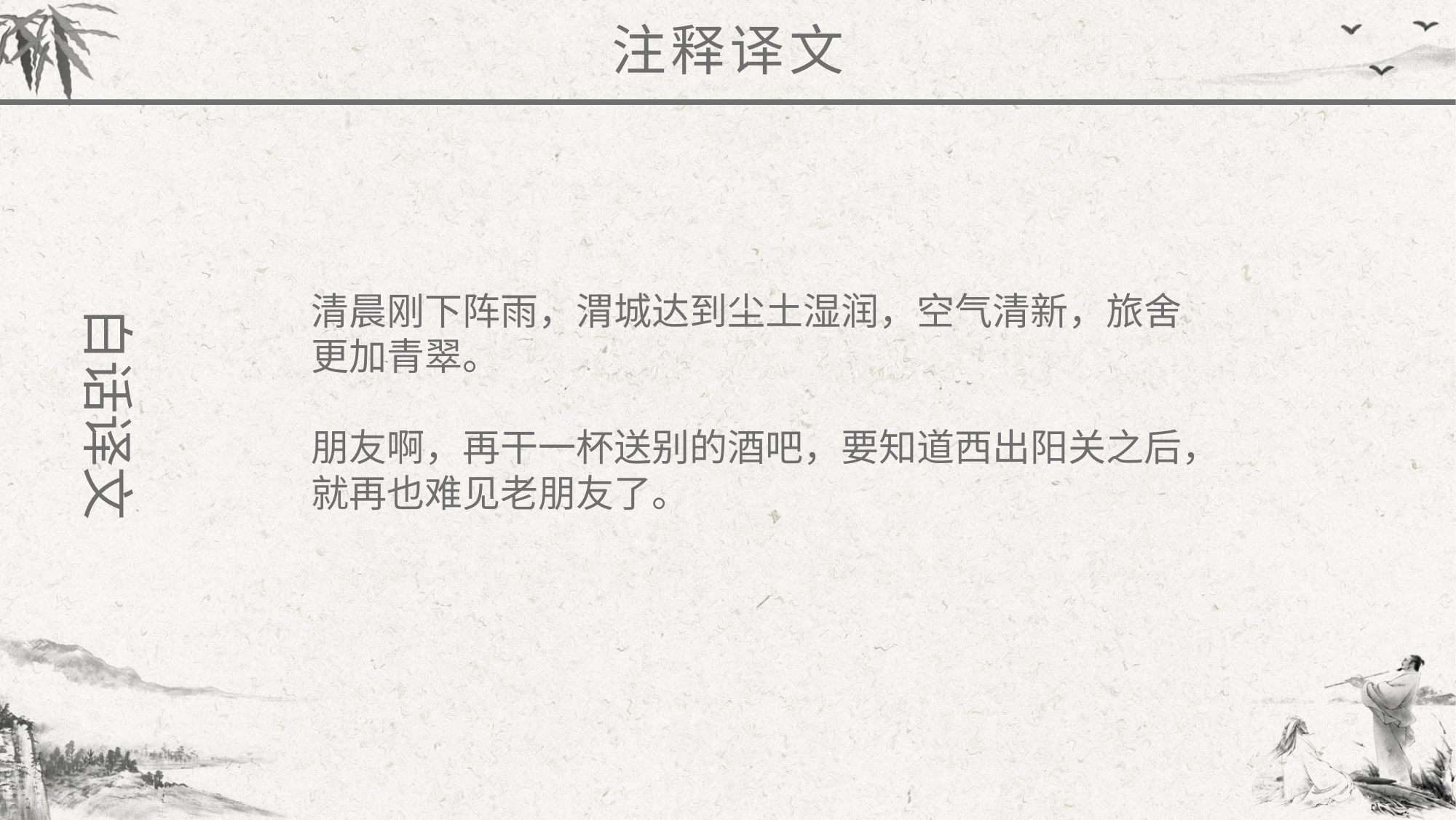

注释译文

清晨刚下阵雨，渭城达到尘土湿润，空气清新，旅舍更加青翠。

朋友啊，再干一杯送别的酒吧，要知道西出阳关之后，就再也难见老朋友了。
白话译文